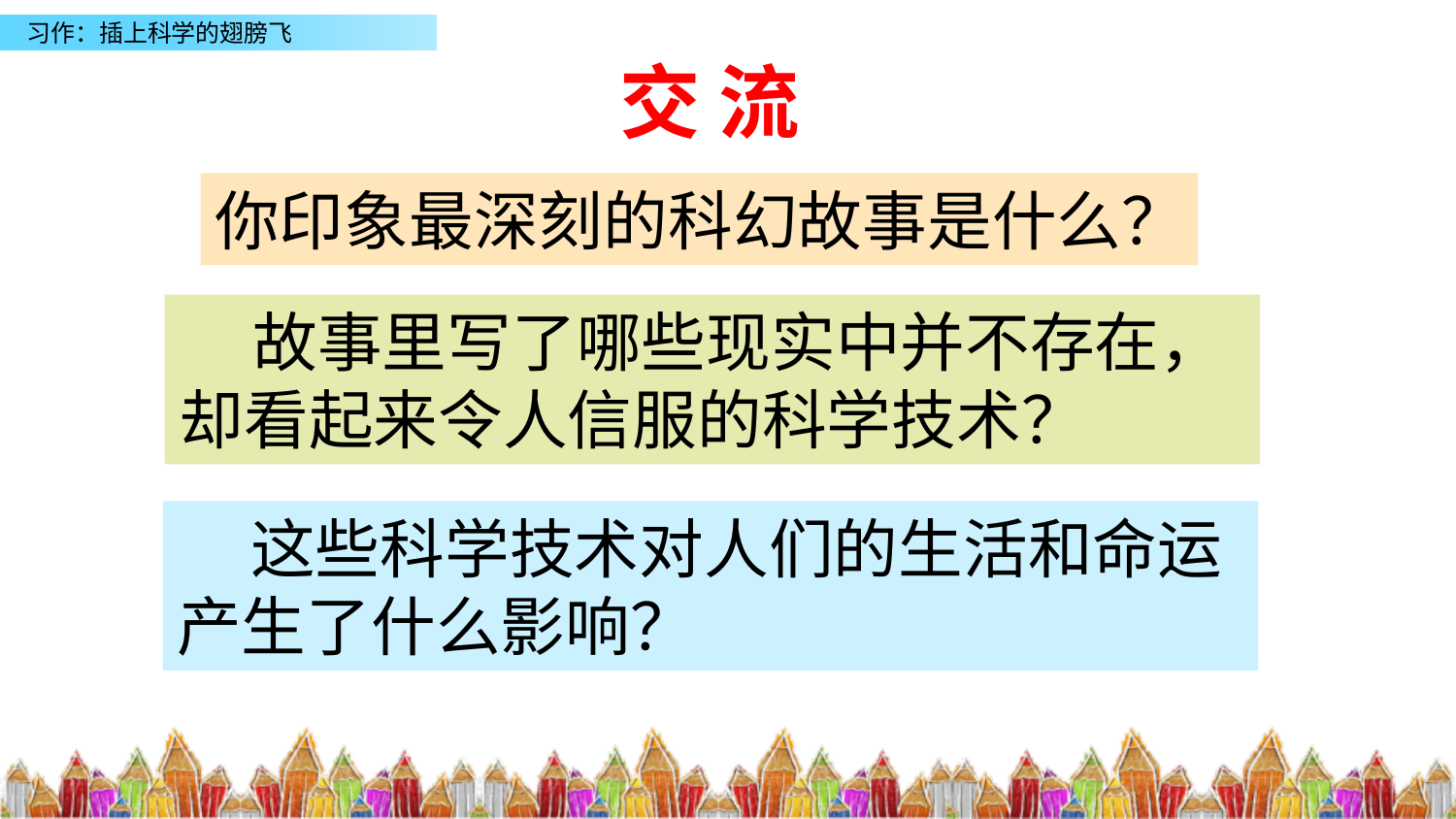

交 流
https://www.ypppt.com/
你印象最深刻的科幻故事是什么？
    故事里写了哪些现实中并不存在，却看起来令人信服的科学技术？
    这些科学技术对人们的生活和命运产生了什么影响？